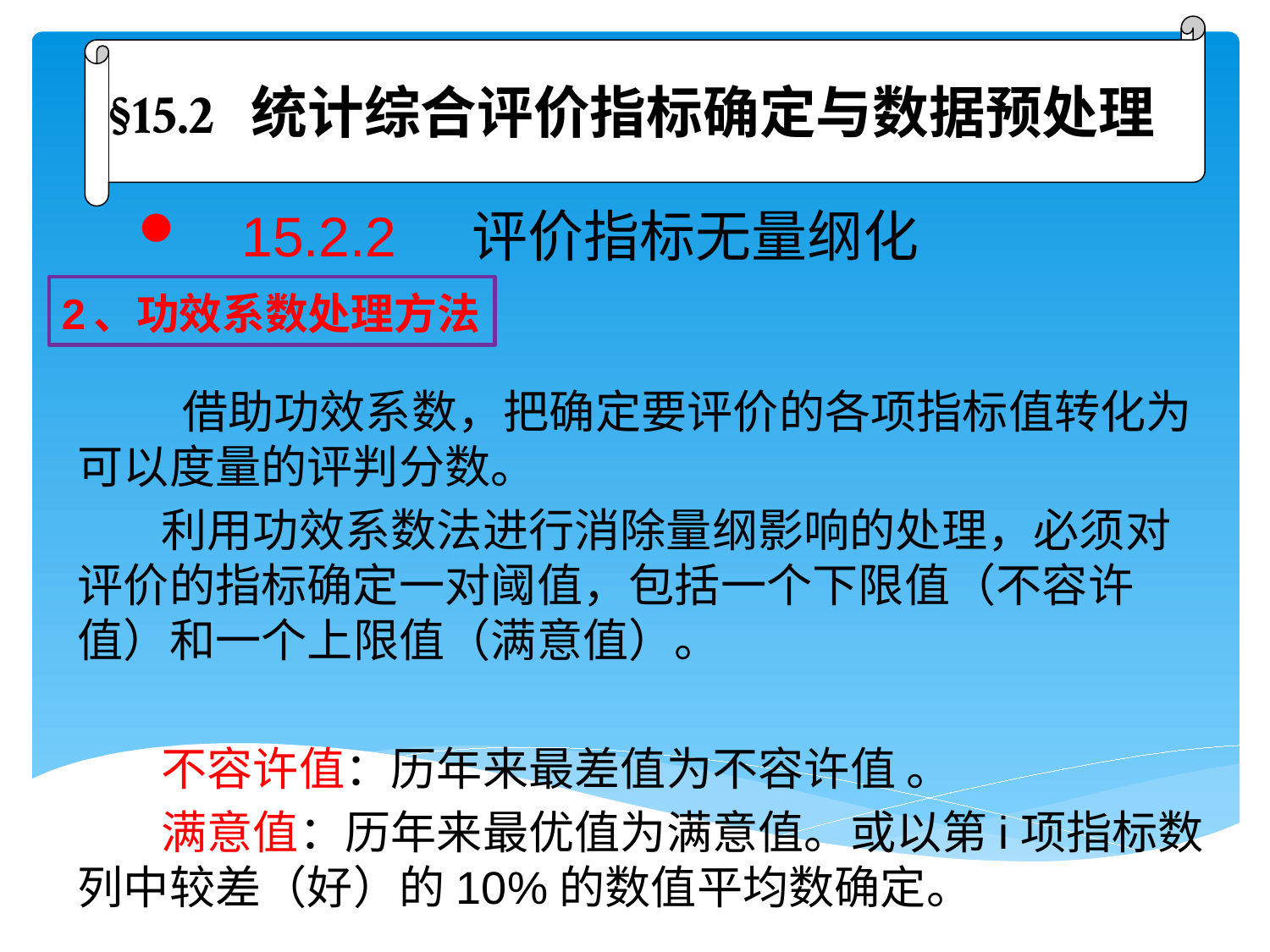

§15.2  统计综合评价指标确定与数据预处理
   15.2.2    评价指标无量纲化
2、功效系数处理方法
         借助功效系数，把确定要评价的各项指标值转化为可以度量的评判分数。
       利用功效系数法进行消除量纲影响的处理，必须对评价的指标确定一对阈值，包括一个下限值（不容许值）和一个上限值（满意值）。

       不容许值：历年来最差值为不容许值 。
       满意值：历年来最优值为满意值。或以第i项指标数列中较差（好）的10%的数值平均数确定。